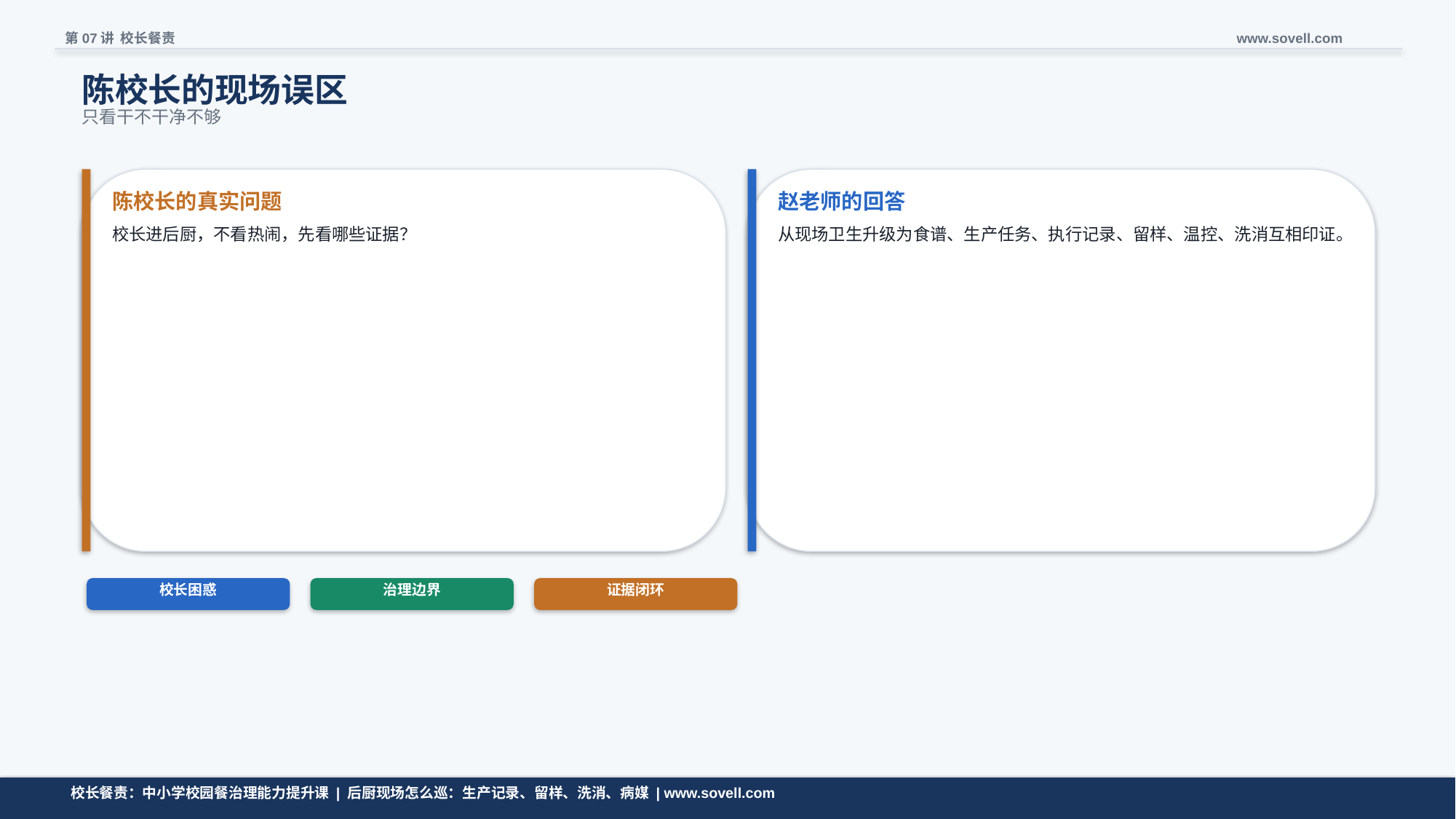

第07讲  校长餐责
www.sovell.com

陈校长的现场误区
只看干不干净不够

陈校长的真实问题
赵老师的回答
校长进后厨，不看热闹，先看哪些证据？
从现场卫生升级为食谱、生产任务、执行记录、留样、温控、洗消互相印证。

校长困惑
治理边界
证据闭环

问题先收窄，再进入模型。
校长餐责：中小学校园餐治理能力提升课 | 后厨现场怎么巡：生产记录、留样、洗消、病媒 | www.sovell.com